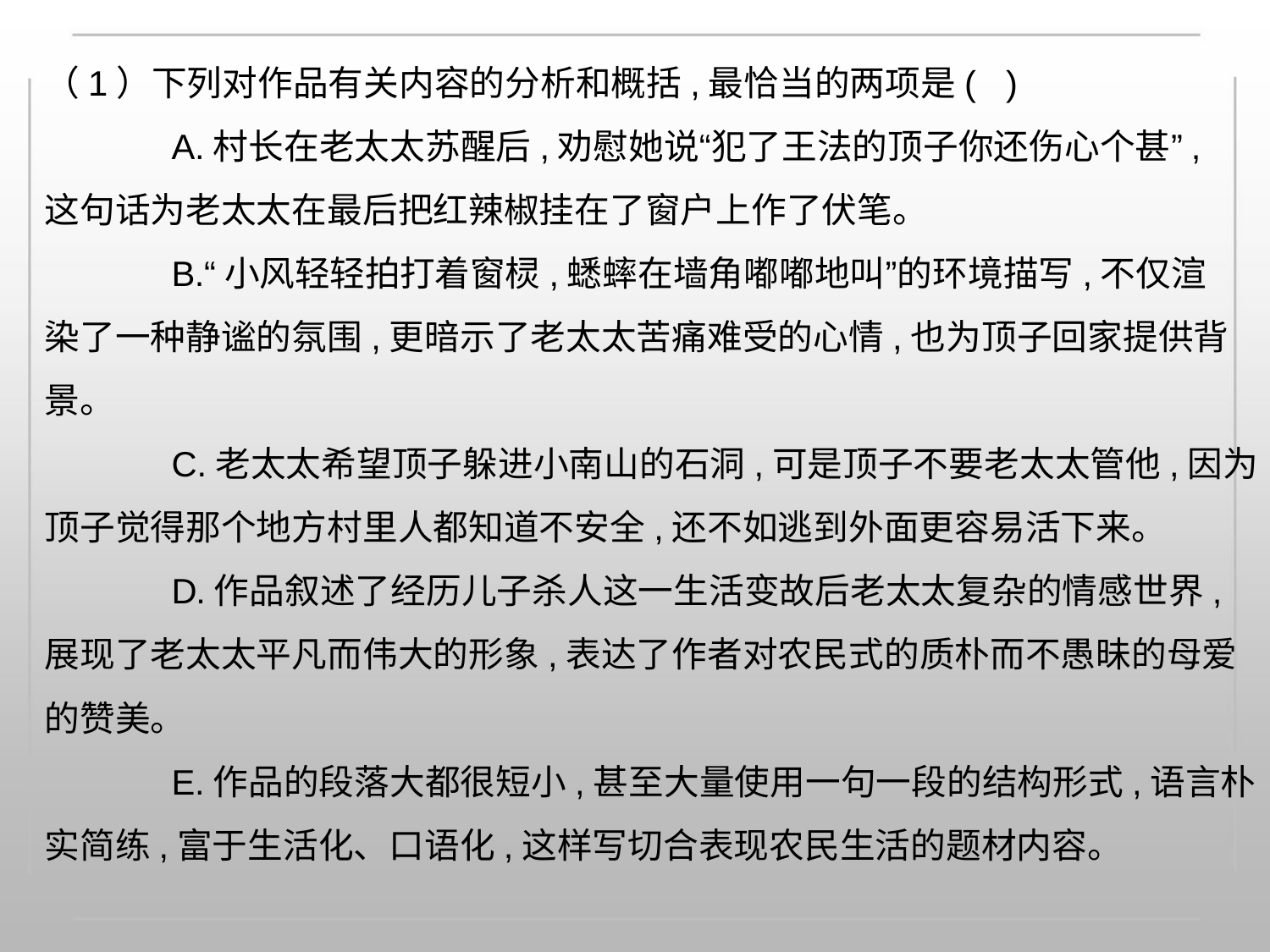

（1）下列对作品有关内容的分析和概括,最恰当的两项是( )
A.村长在老太太苏醒后,劝慰她说“犯了王法的顶子你还伤心个甚”,
这句话为老太太在最后把红辣椒挂在了窗户上作了伏笔。
B.“小风轻轻拍打着窗棂,蟋蟀在墙角嘟嘟地叫”的环境描写,不仅渲
染了一种静谧的氛围,更暗示了老太太苦痛难受的心情,也为顶子回家提供背
景。
C.老太太希望顶子躲进小南山的石洞,可是顶子不要老太太管他,因为
顶子觉得那个地方村里人都知道不安全,还不如逃到外面更容易活下来。
D.作品叙述了经历儿子杀人这一生活变故后老太太复杂的情感世界,
展现了老太太平凡而伟大的形象,表达了作者对农民式的质朴而不愚昧的母爱
的赞美。
E.作品的段落大都很短小,甚至大量使用一句一段的结构形式,语言朴
实简练,富于生活化、口语化,这样写切合表现农民生活的题材内容。